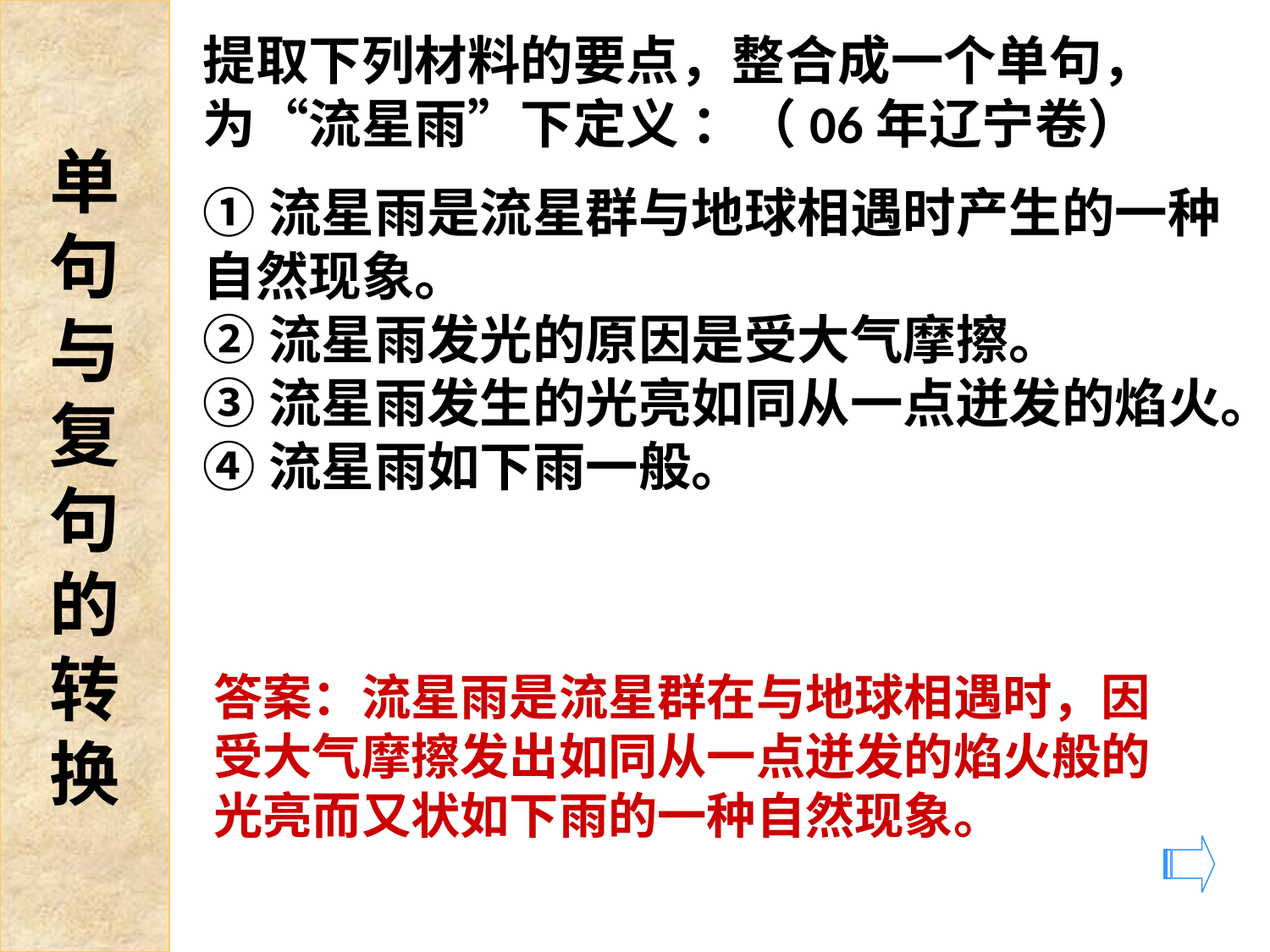

单
句
与
复
句
的
转
换
提取下列材料的要点，整合成一个单句，为“流星雨”下定义 ：（06年辽宁卷）
①流星雨是流星群与地球相遇时产生的一种自然现象。
②流星雨发光的原因是受大气摩擦。
③流星雨发生的光亮如同从一点迸发的焰火。
④流星雨如下雨一般。
答案：流星雨是流星群在与地球相遇时，因受大气摩擦发出如同从一点迸发的焰火般的光亮而又状如下雨的一种自然现象。